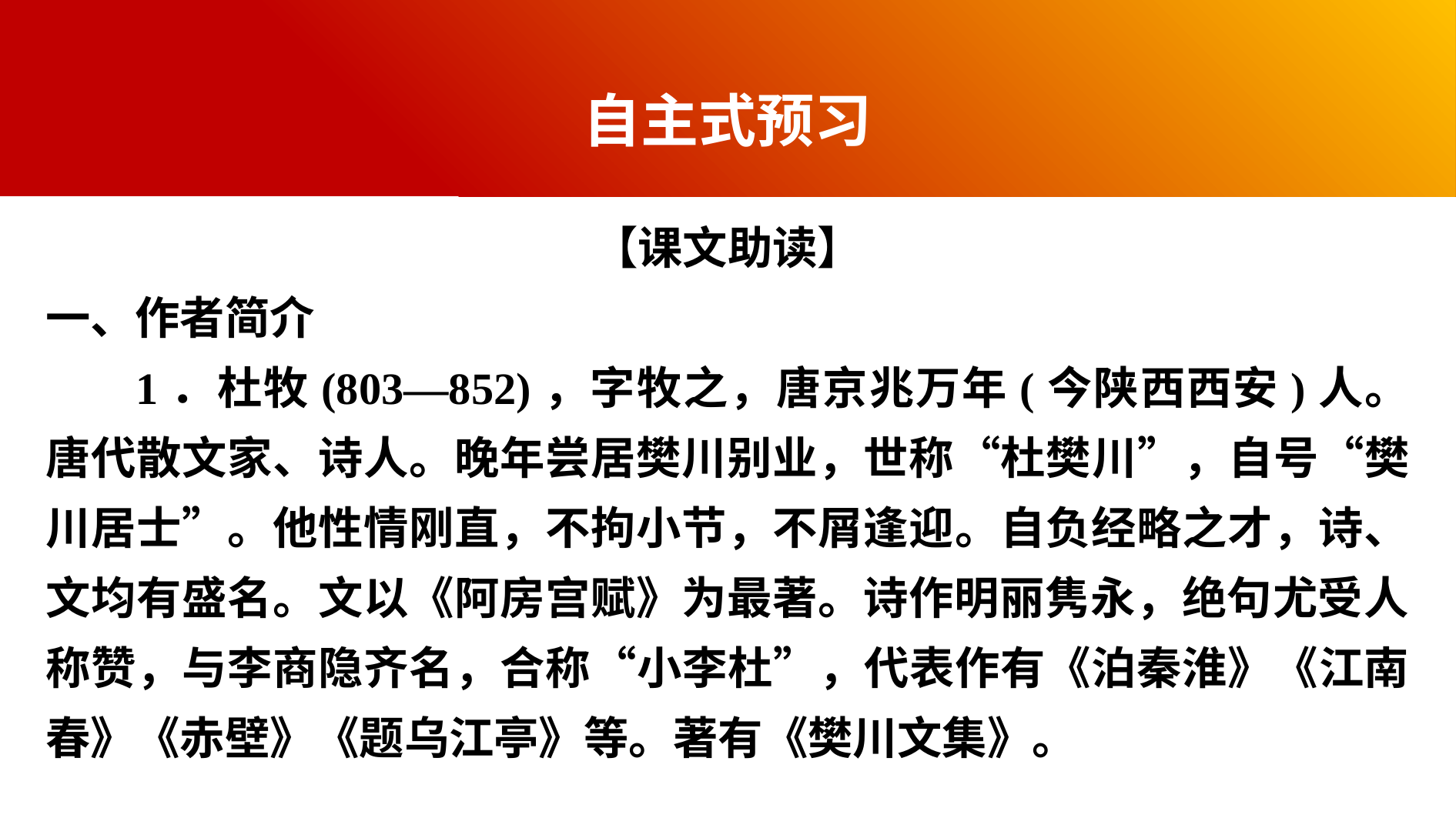

自主式预习
【课文助读】
一、作者简介
1．杜牧(803—852)，字牧之，唐京兆万年(今陕西西安)人。唐代散文家、诗人。晚年尝居樊川别业，世称“杜樊川”，自号“樊川居士”。他性情刚直，不拘小节，不屑逢迎。自负经略之才，诗、文均有盛名。文以《阿房宫赋》为最著。诗作明丽隽永，绝句尤受人称赞，与李商隐齐名，合称“小李杜”，代表作有《泊秦淮》《江南春》《赤壁》《题乌江亭》等。著有《樊川文集》。